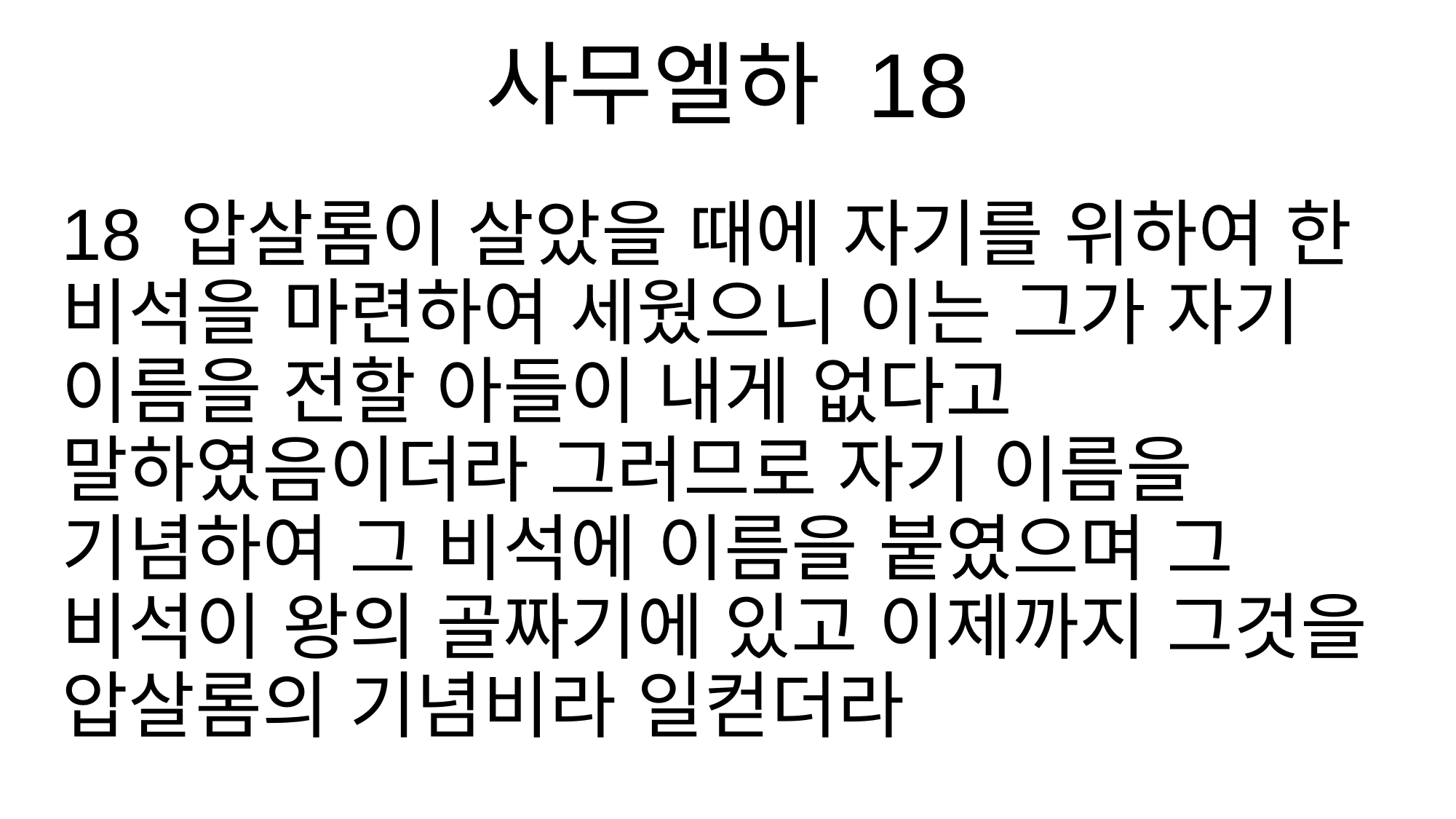

사무엘하 18
18 압살롬이 살았을 때에 자기를 위하여 한 비석을 마련하여 세웠으니 이는 그가 자기 이름을 전할 아들이 내게 없다고 말하였음이더라 그러므로 자기 이름을 기념하여 그 비석에 이름을 붙였으며 그 비석이 왕의 골짜기에 있고 이제까지 그것을 압살롬의 기념비라 일컫더라